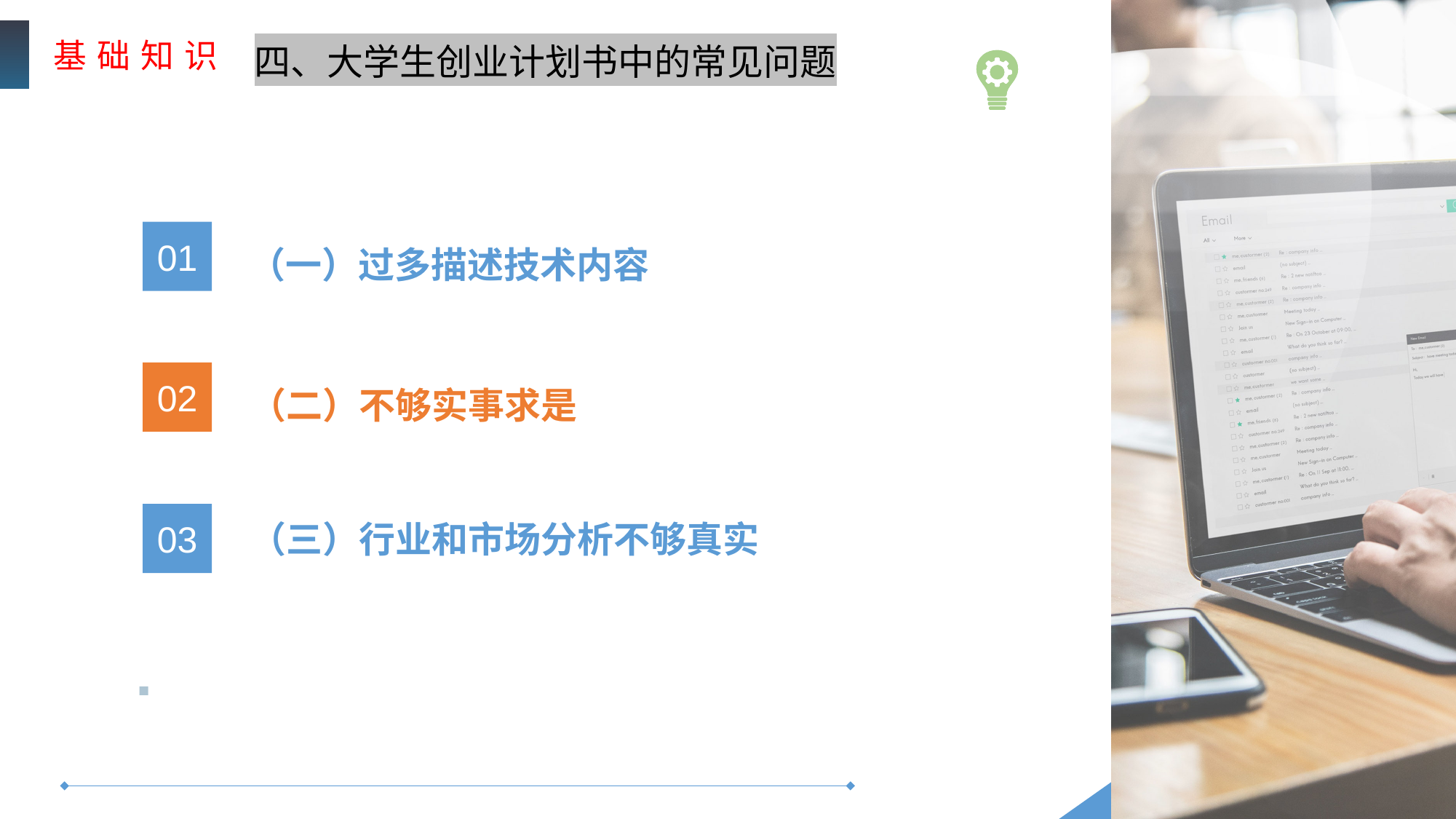

基 础 知 识

四、大学生创业计划书中的常见问题

01
（一）过多描述技术内容
02
（二）不够实事求是
03
（三）行业和市场分析不够真实